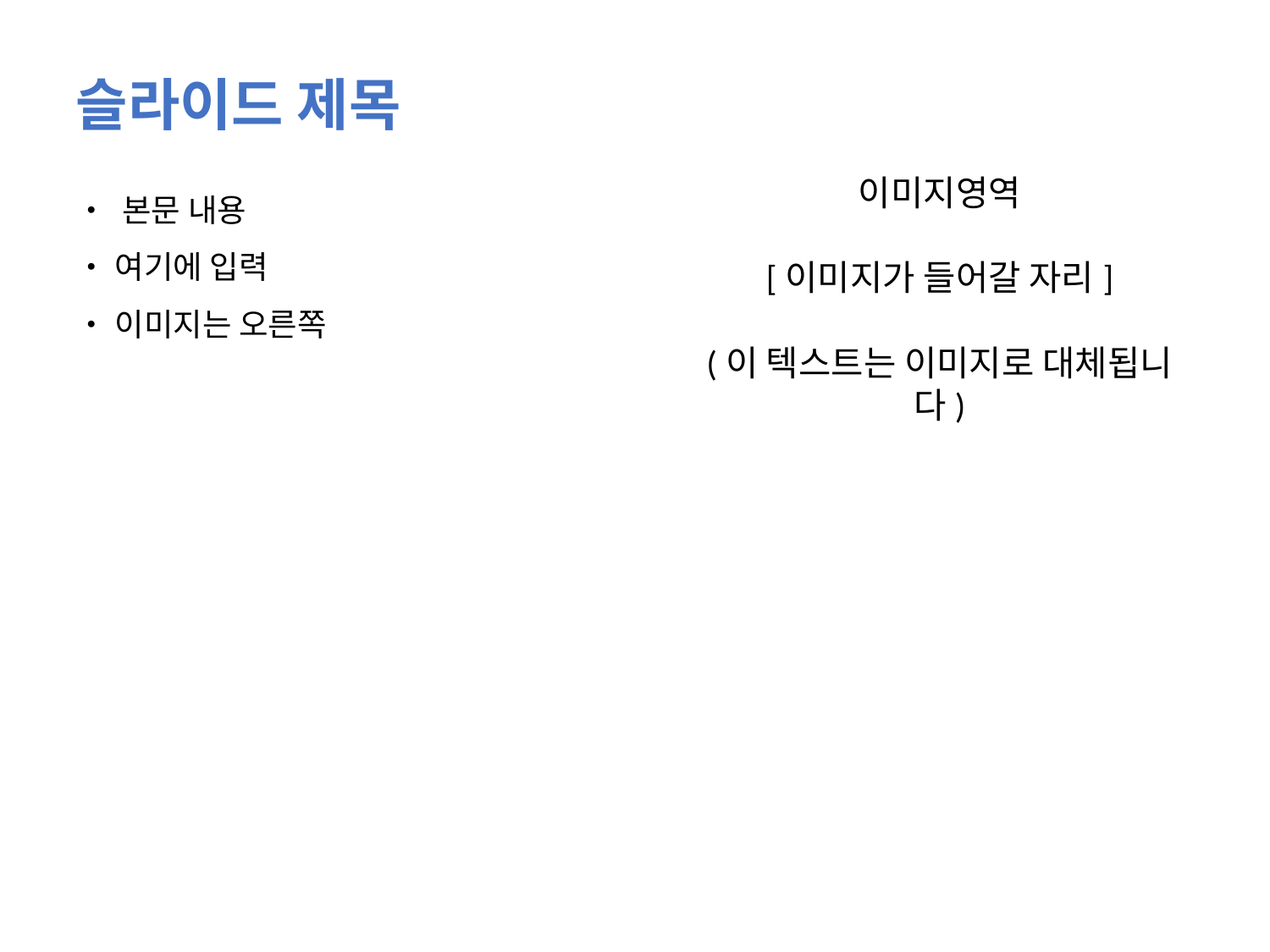

슬라이드 제목
• 본문 내용
• 여기에 입력
• 이미지는 오른쪽
이미지영역
[이미지가 들어갈 자리]
(이 텍스트는 이미지로 대체됩니다)